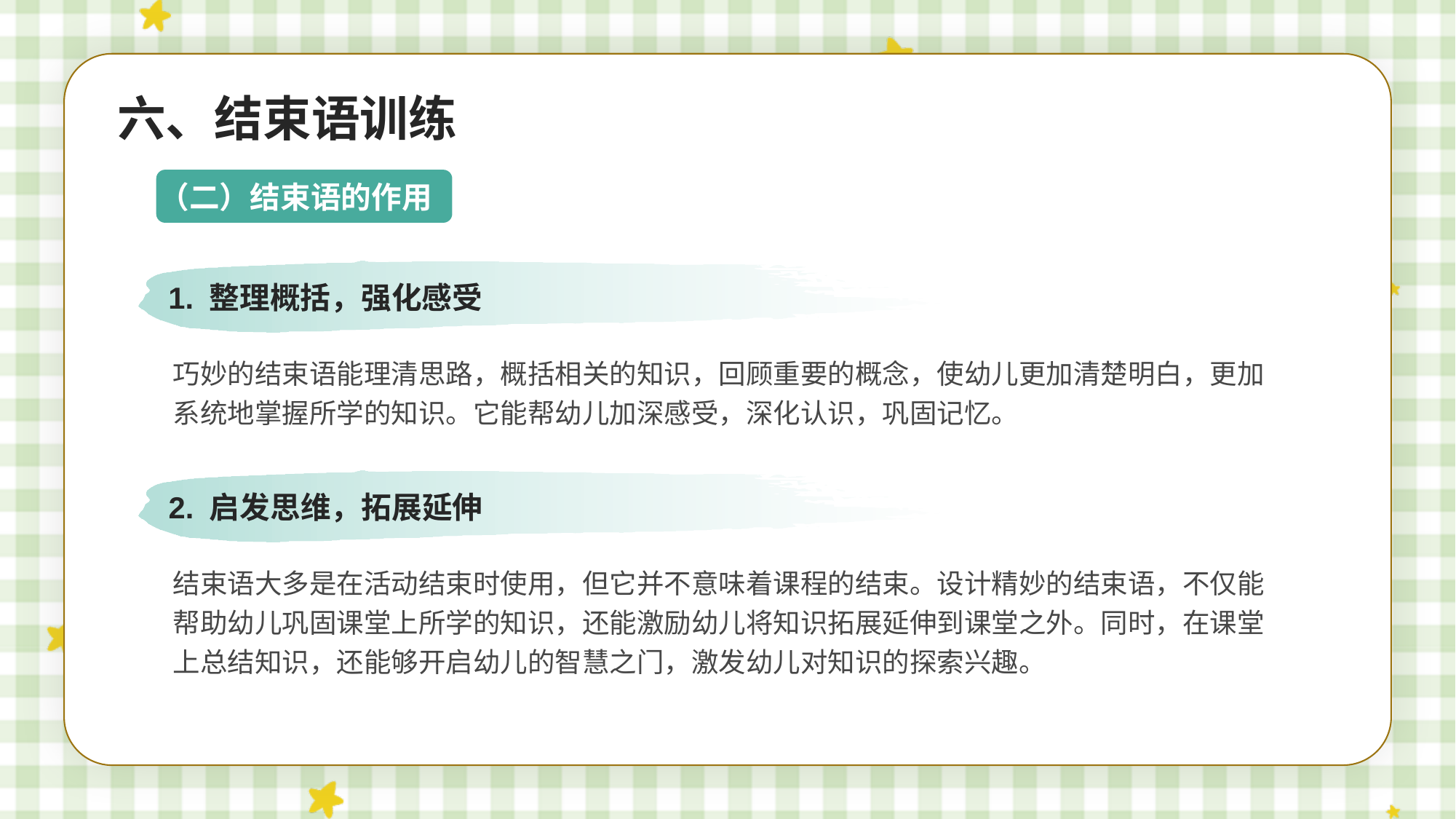

六、结束语训练
（二）结束语的作用
1. 整理概括，强化感受
巧妙的结束语能理清思路，概括相关的知识，回顾重要的概念，使幼儿更加清楚明白，更加系统地掌握所学的知识。它能帮幼儿加深感受，深化认识，巩固记忆。
2. 启发思维，拓展延伸
结束语大多是在活动结束时使用，但它并不意味着课程的结束。设计精妙的结束语，不仅能帮助幼儿巩固课堂上所学的知识，还能激励幼儿将知识拓展延伸到课堂之外。同时，在课堂上总结知识，还能够开启幼儿的智慧之门，激发幼儿对知识的探索兴趣。